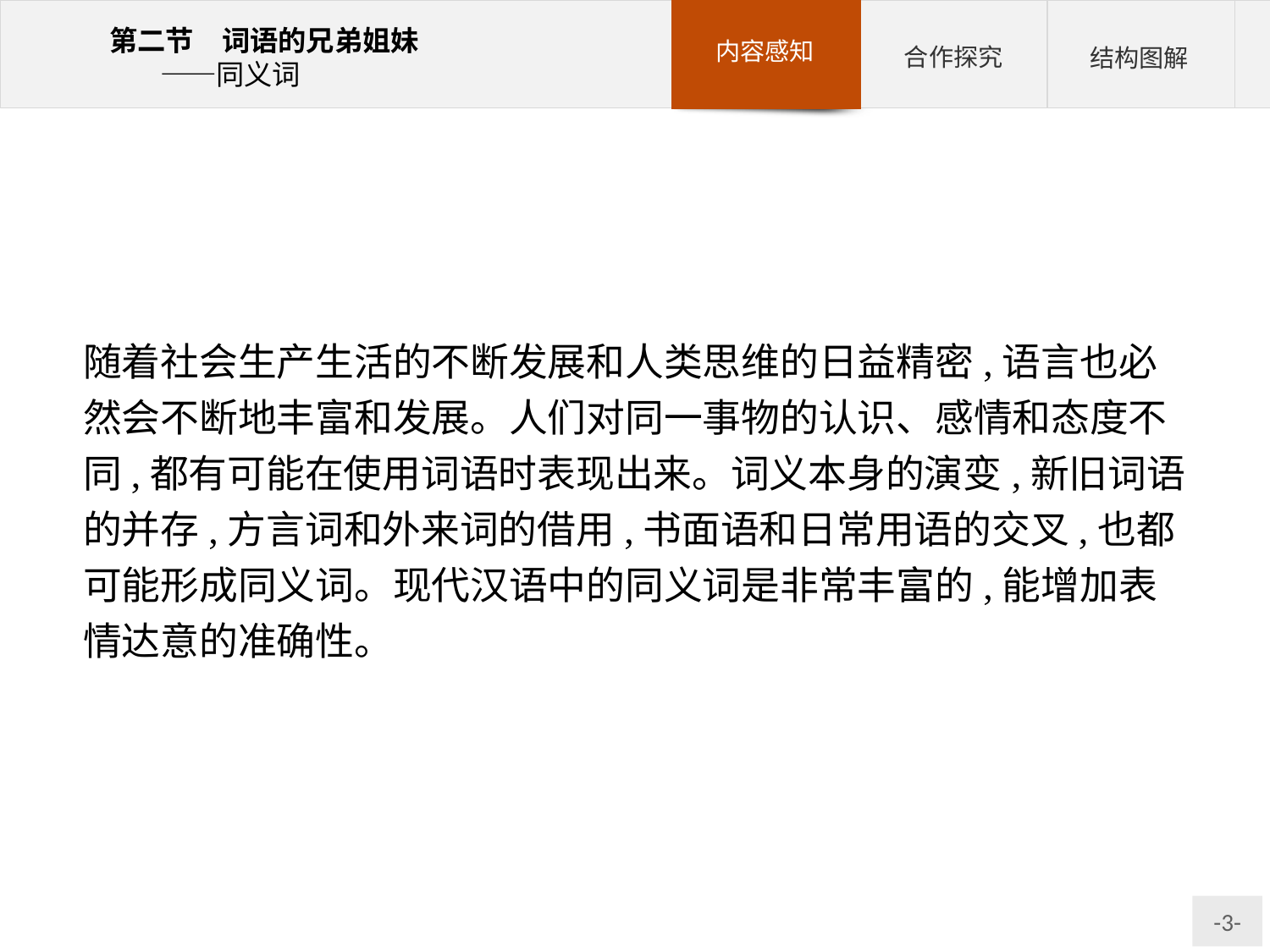

随着社会生产生活的不断发展和人类思维的日益精密,语言也必然会不断地丰富和发展。人们对同一事物的认识、感情和态度不同,都有可能在使用词语时表现出来。词义本身的演变,新旧词语的并存,方言词和外来词的借用,书面语和日常用语的交叉,也都可能形成同义词。现代汉语中的同义词是非常丰富的,能增加表情达意的准确性。